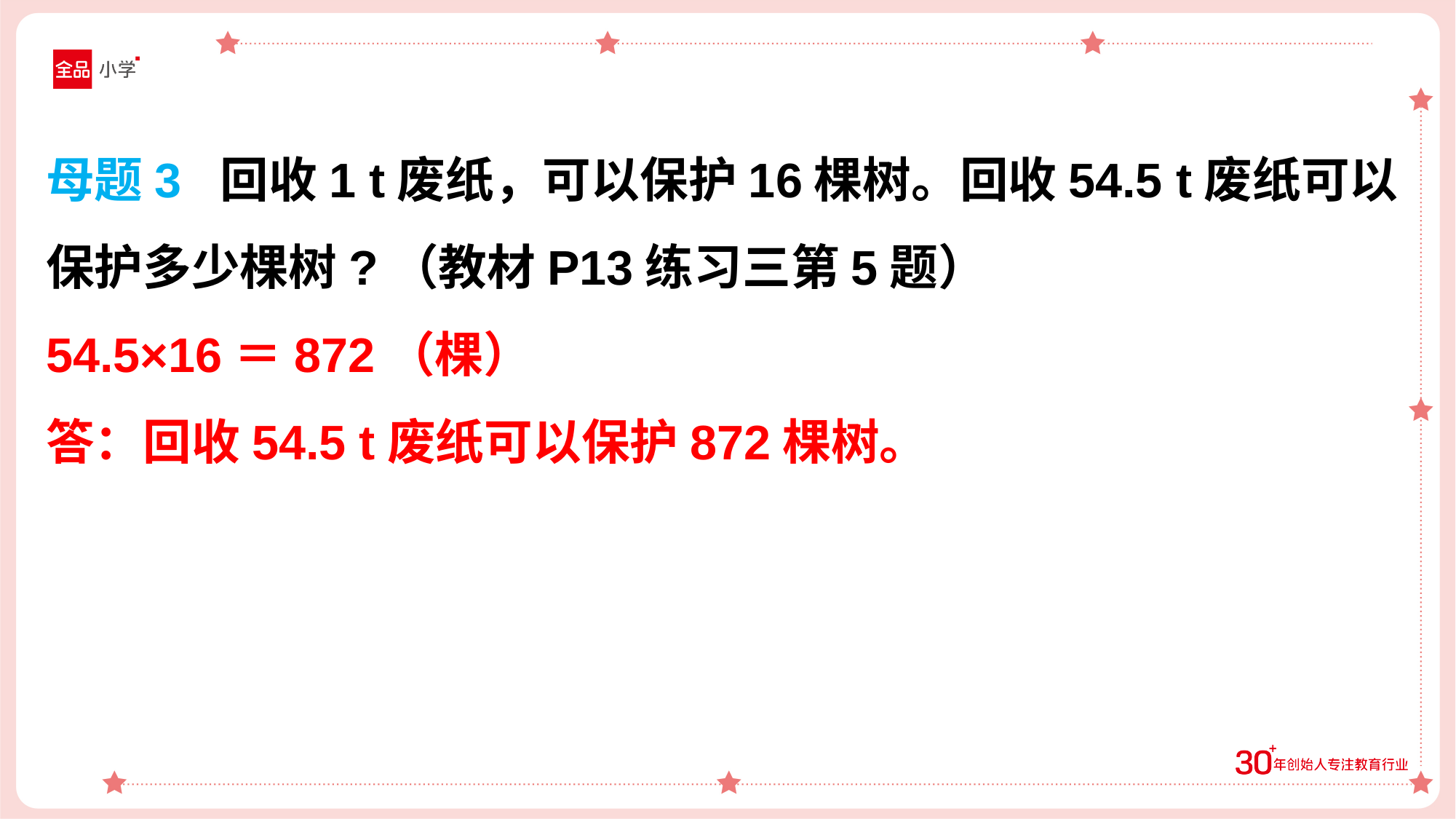

母题3  回收1 t废纸，可以保护16棵树。回收54.5 t废纸可以保护多少棵树?（教材P13练习三第5题）
54.5×16＝872（棵）
答：回收54.5 t废纸可以保护872棵树。